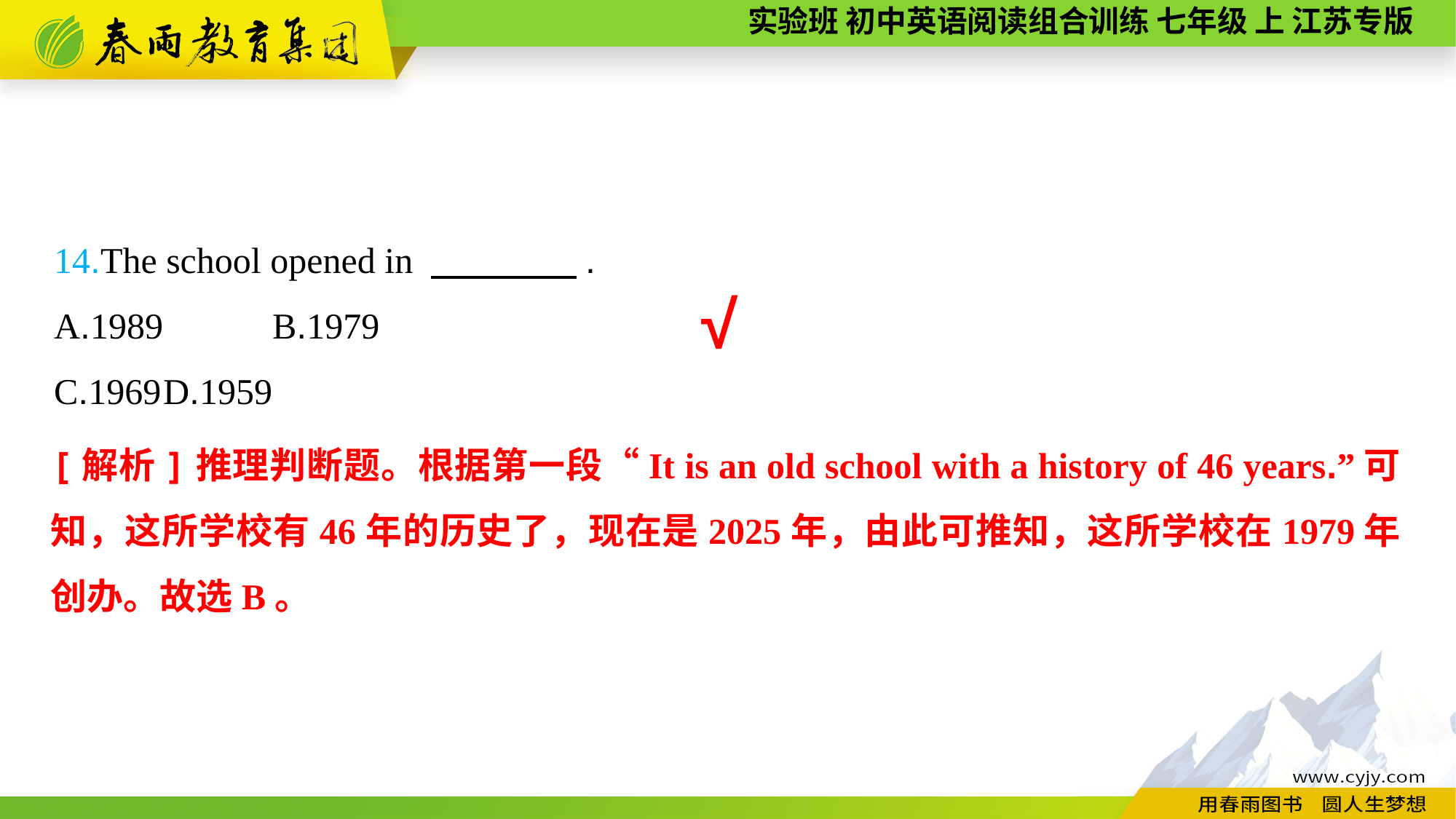

14.The school opened in 　　　　.
A.1989	B.1979
C.1969	D.1959
√
[解析]推理判断题。根据第一段“It is an old school with a history of 46 years.”可知，这所学校有46年的历史了，现在是2025年，由此可推知，这所学校在1979年创办。故选B。